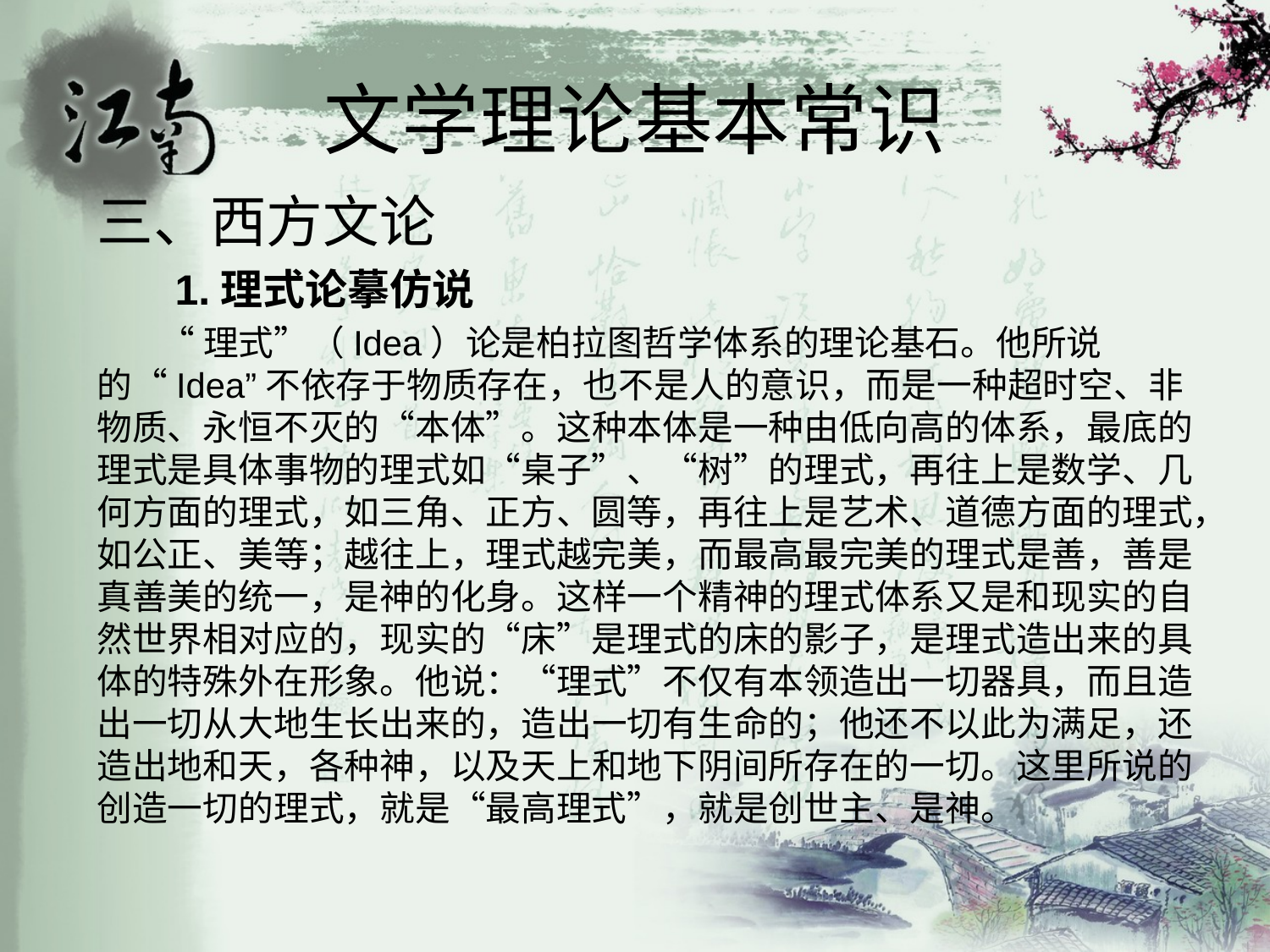

# 文学理论基本常识
三、西方文论
        1.理式论摹仿说
        “理式”（Idea）论是柏拉图哲学体系的理论基石。他所说的“Idea”不依存于物质存在，也不是人的意识，而是一种超时空、非物质、永恒不灭的“本体”。这种本体是一种由低向高的体系，最底的理式是具体事物的理式如“桌子”、“树”的理式，再往上是数学、几何方面的理式，如三角、正方、圆等，再往上是艺术、道德方面的理式，如公正、美等；越往上，理式越完美，而最高最完美的理式是善，善是真善美的统一，是神的化身。这样一个精神的理式体系又是和现实的自然世界相对应的，现实的“床”是理式的床的影子，是理式造出来的具体的特殊外在形象。他说：“理式”不仅有本领造出一切器具，而且造出一切从大地生长出来的，造出一切有生命的；他还不以此为满足，还造出地和天，各种神，以及天上和地下阴间所存在的一切。这里所说的创造一切的理式，就是“最高理式”，就是创世主、是神。